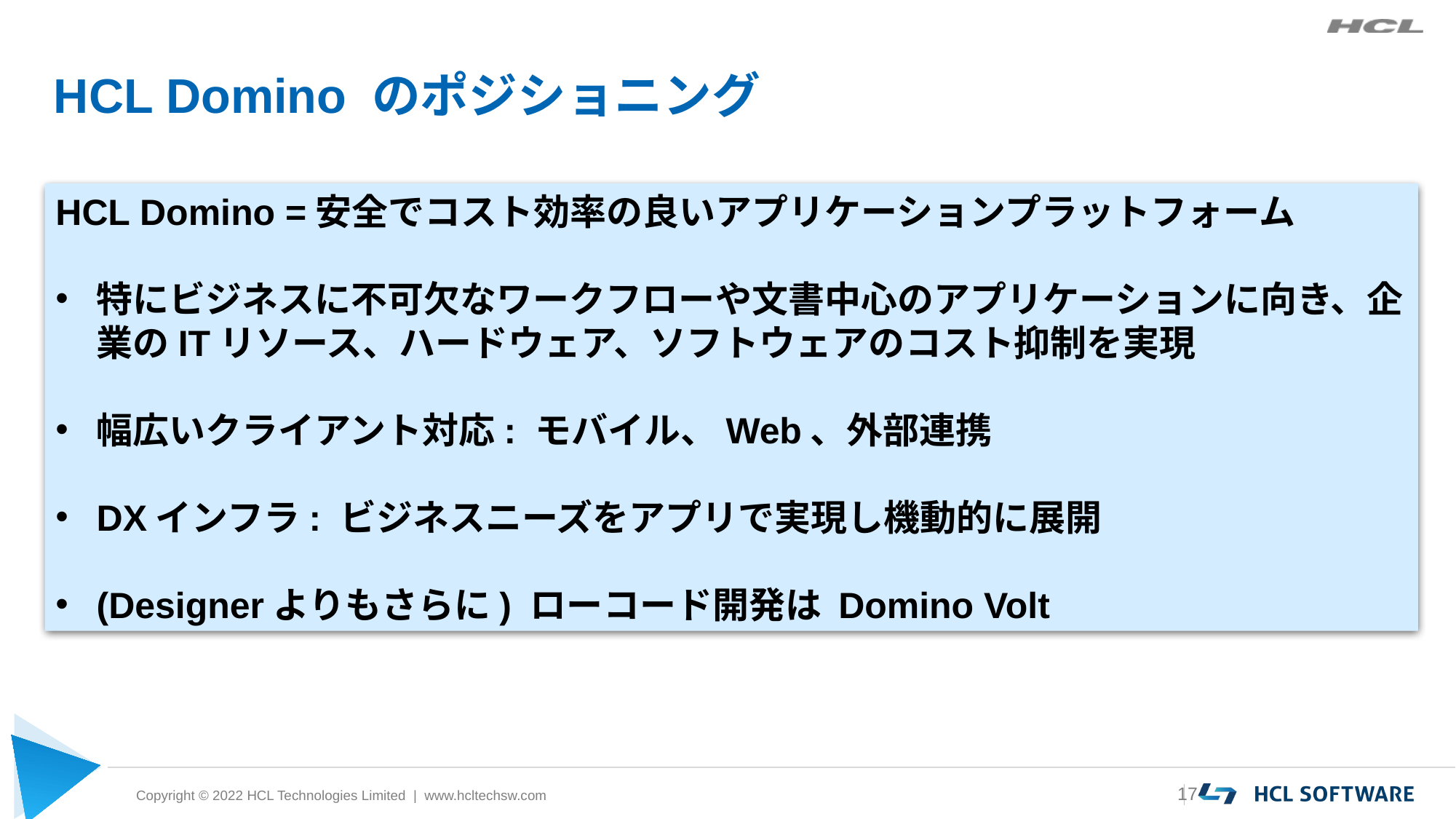

# HCL Domino のポジショニング
HCL Domino =安全でコスト効率の良いアプリケーションプラットフォーム

特にビジネスに不可欠なワークフローや文書中心のアプリケーションに向き、企業のITリソース、ハードウェア、ソフトウェアのコスト抑制を実現

幅広いクライアント対応: モバイル、Web、外部連携

DXインフラ: ビジネスニーズをアプリで実現し機動的に展開

(Designerよりもさらに) ローコード開発は Domino Volt